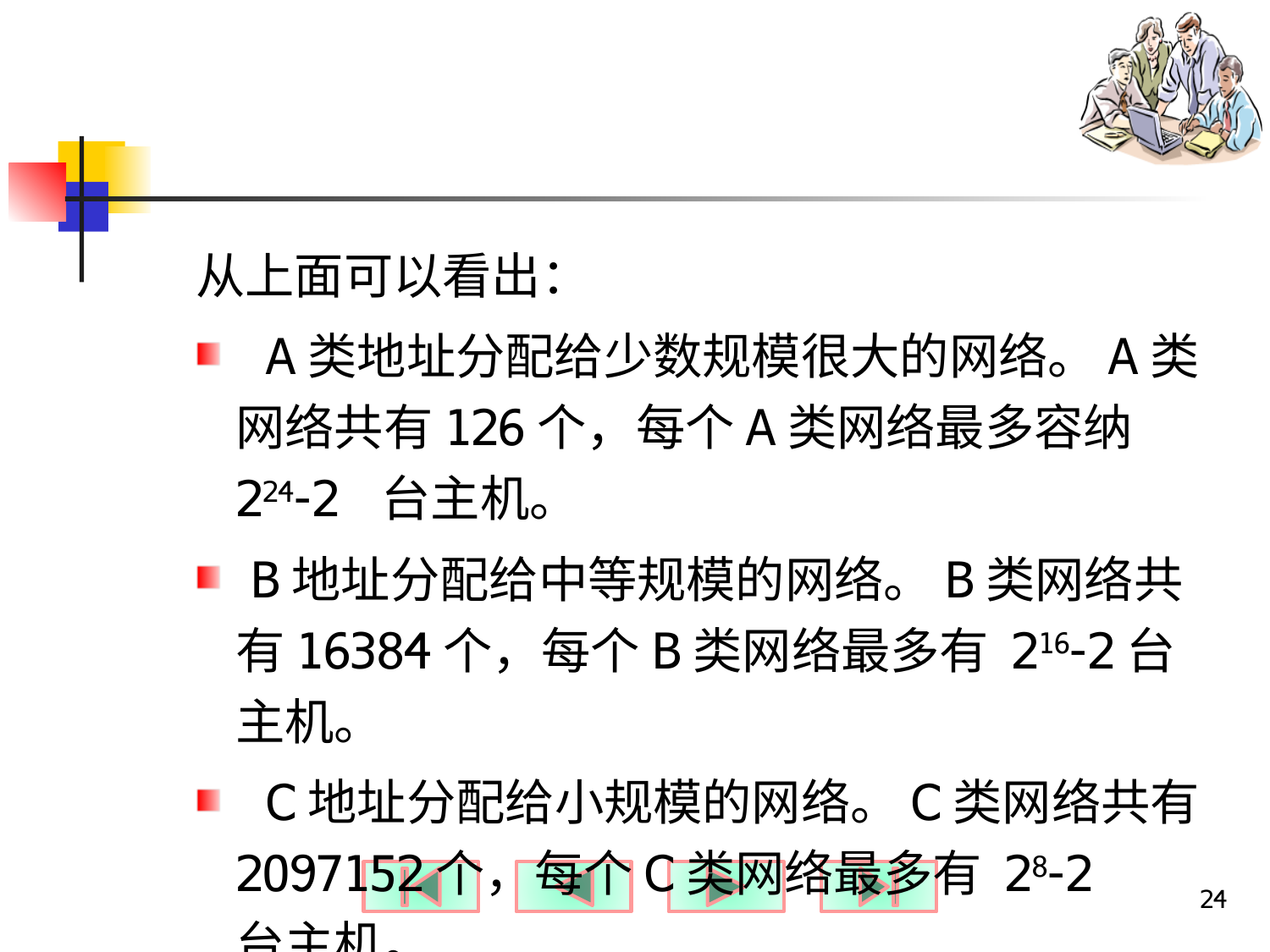

从上面可以看出：
  A类地址分配给少数规模很大的网络。A类网络共有126个，每个A类网络最多容纳224-2  台主机。
 B地址分配给中等规模的网络。B类网络共有16384个，每个B类网络最多有 216-2台主机。
  C地址分配给小规模的网络。C类网络共有2097152个，每个C类网络最多有 28-2    台主机。

24